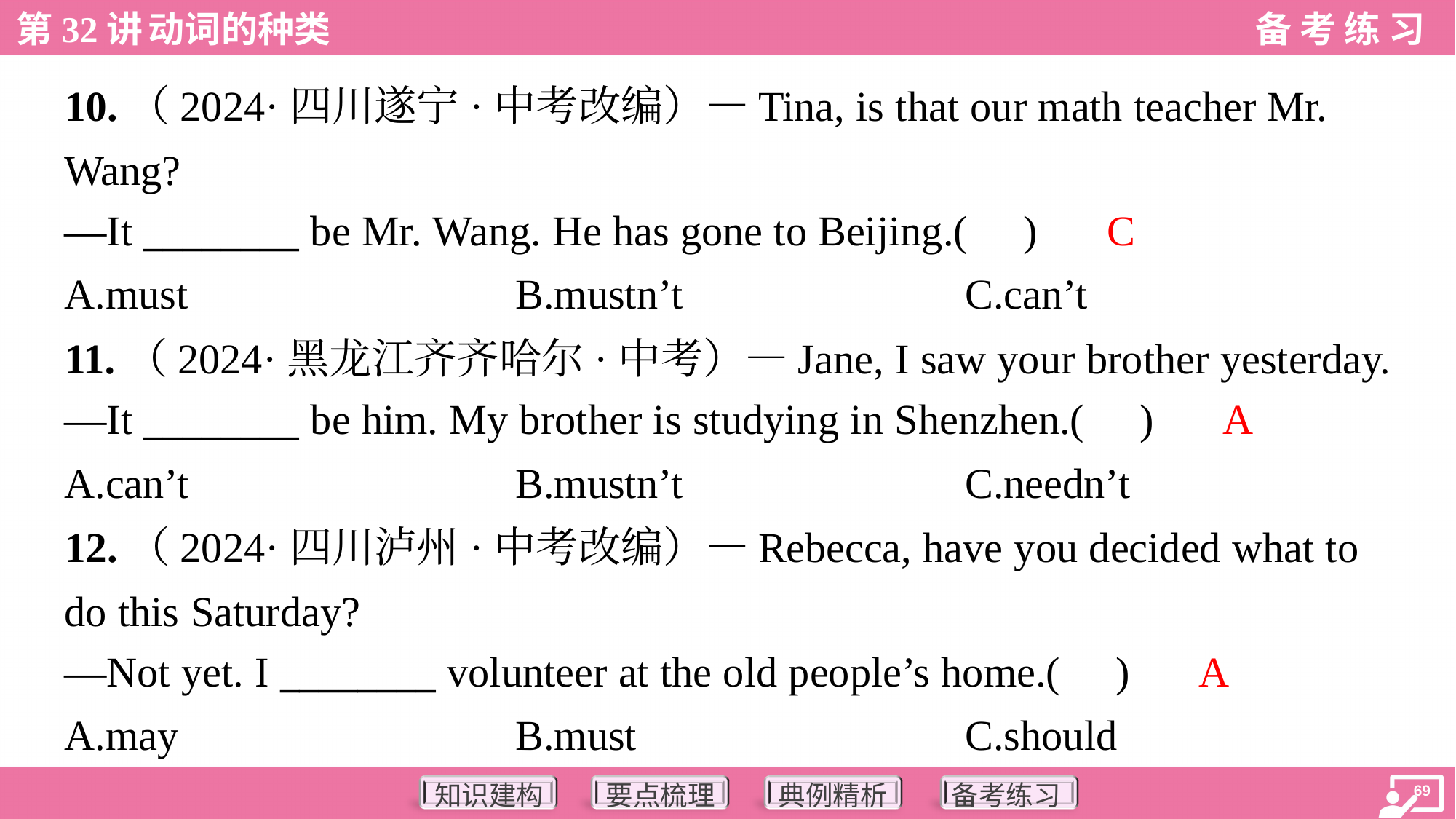

10.（2024·四川遂宁·中考改编）—Tina, is that our math teacher Mr.
Wang?
—It ________ be Mr. Wang. He has gone to Beijing.(     )
C
A.must	B.mustn’t	C.can’t
11.（2024·黑龙江齐齐哈尔·中考）—Jane, I saw your brother yesterday.
—It ________ be him. My brother is studying in Shenzhen.(     )
A
A.can’t	B.mustn’t	C.needn’t
12.（2024·四川泸州·中考改编）—Rebecca, have you decided what to
do this Saturday?
—Not yet. I ________ volunteer at the old people’s home.(     )
A
A.may	B.must	C.should